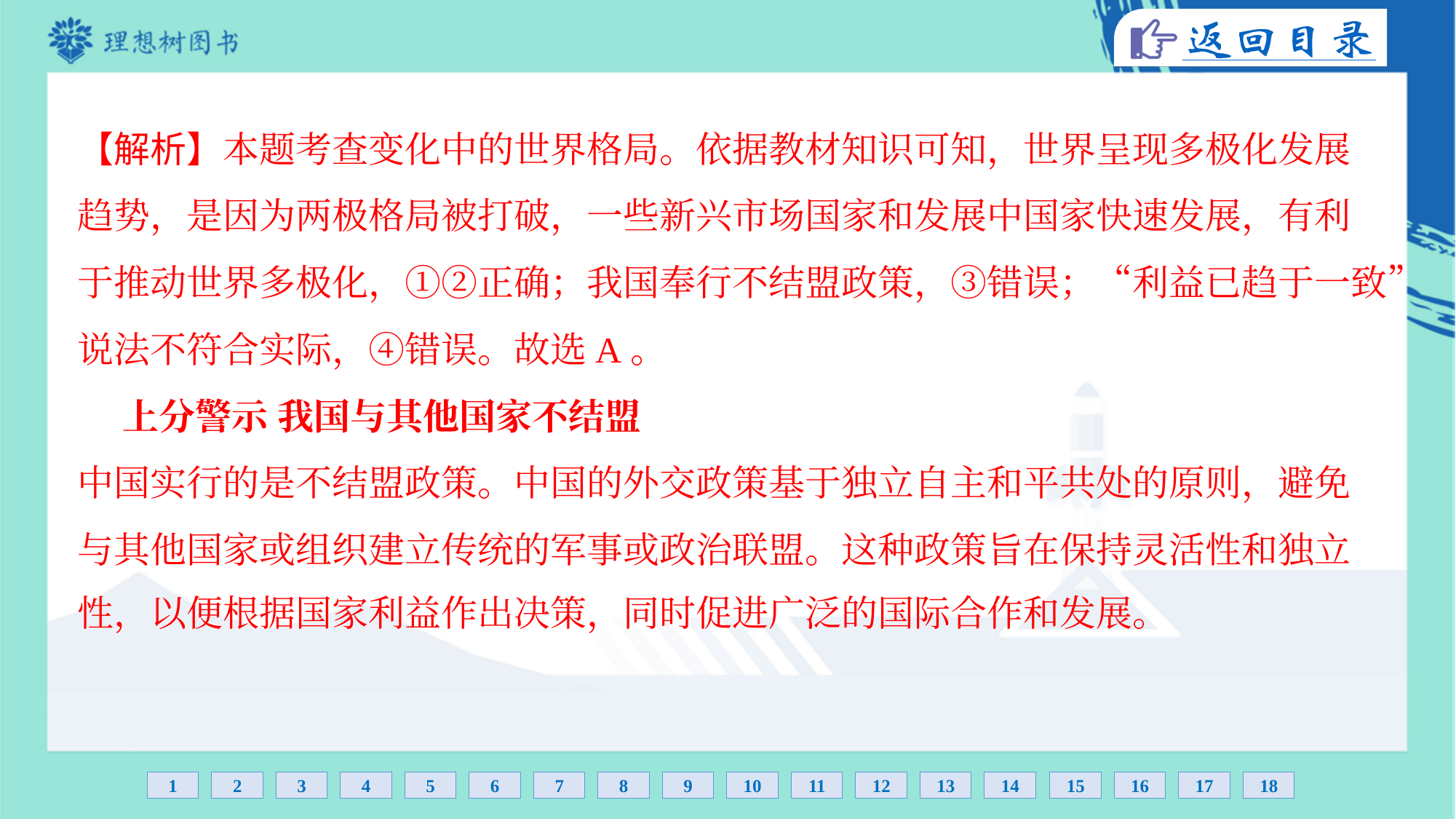

【解析】本题考查变化中的世界格局。依据教材知识可知，世界呈现多极化发展
趋势，是因为两极格局被打破，一些新兴市场国家和发展中国家快速发展，有利
于推动世界多极化，①②正确；我国奉行不结盟政策，③错误；“利益已趋于一致”
说法不符合实际，④错误。故选A。
    上分警示 我国与其他国家不结盟
中国实行的是不结盟政策。中国的外交政策基于独立自主和平共处的原则，避免
与其他国家或组织建立传统的军事或政治联盟。这种政策旨在保持灵活性和独立
性，以便根据国家利益作出决策，同时促进广泛的国际合作和发展。